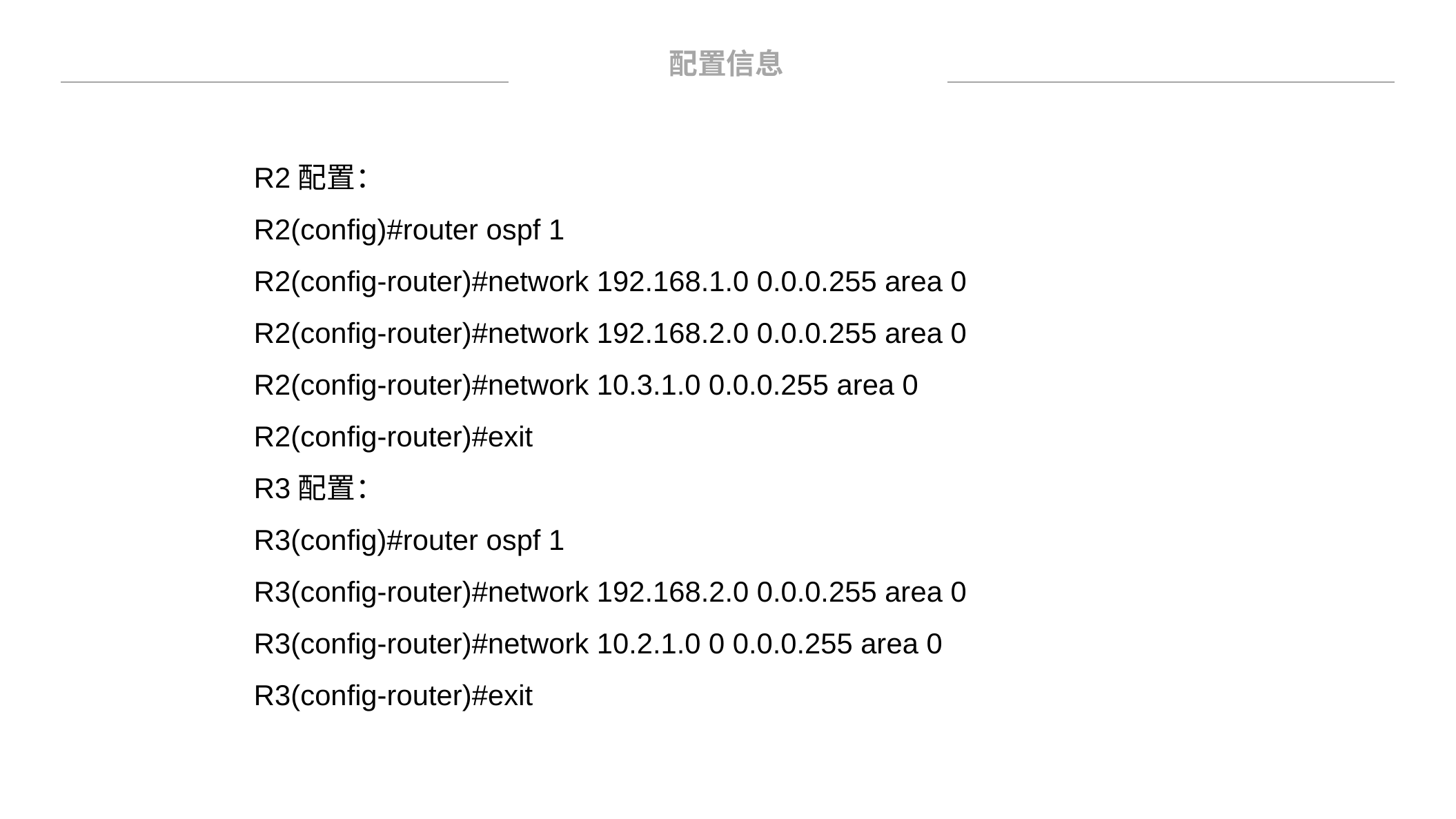

配置信息
R2配置：
R2(config)#router ospf 1
R2(config-router)#network 192.168.1.0 0.0.0.255 area 0
R2(config-router)#network 192.168.2.0 0.0.0.255 area 0
R2(config-router)#network 10.3.1.0 0.0.0.255 area 0
R2(config-router)#exit
R3配置：
R3(config)#router ospf 1
R3(config-router)#network 192.168.2.0 0.0.0.255 area 0
R3(config-router)#network 10.2.1.0 0 0.0.0.255 area 0
R3(config-router)#exit